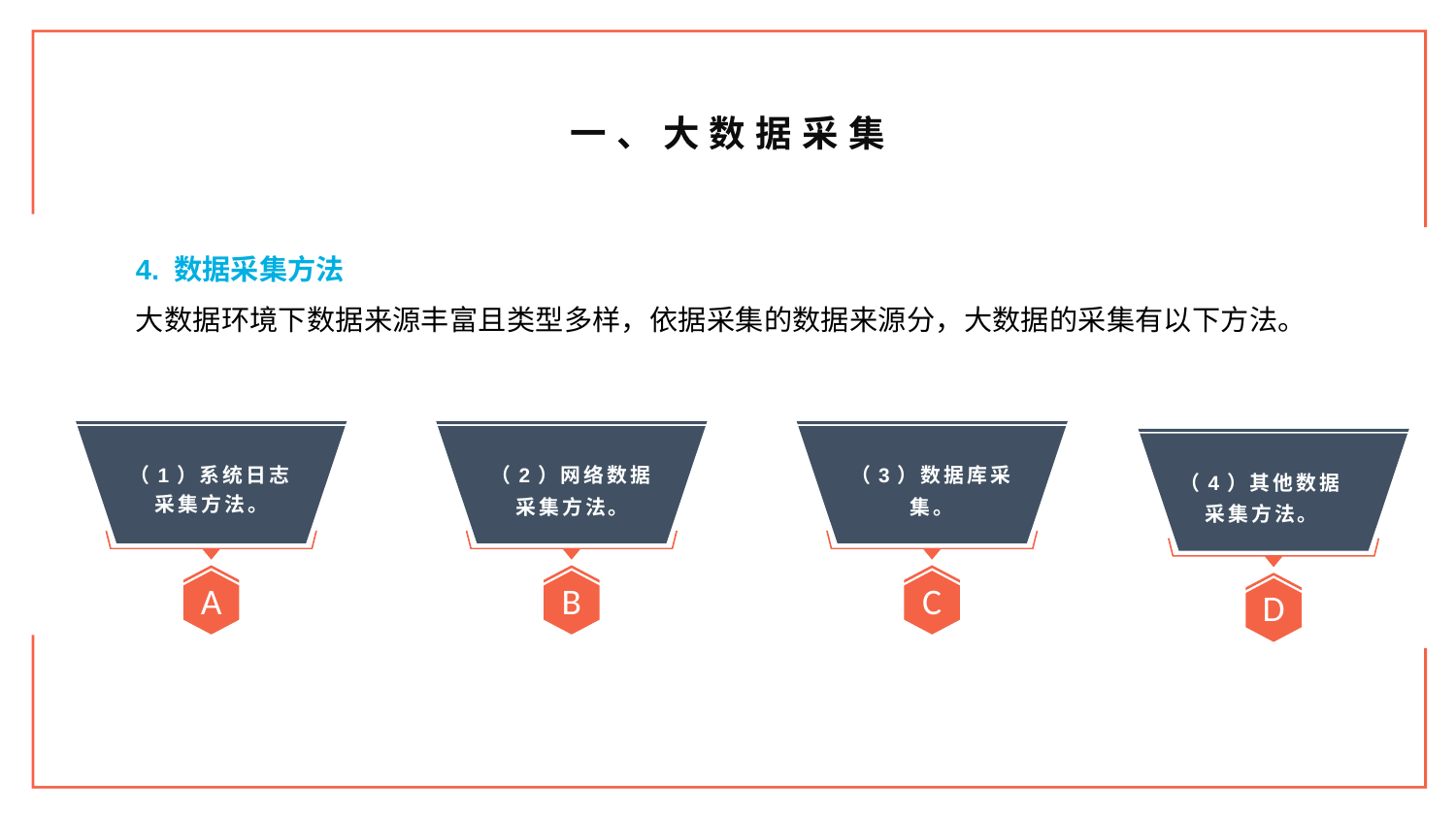

一、大数据采集
4. 数据采集方法
大数据环境下数据来源丰富且类型多样，依据采集的数据来源分，大数据的采集有以下方法。

A

B

C

D
（1）系统日志采集方法。
（2）网络数据采集方法。
（3）数据库采集。
（4）其他数据采集方法。
EAC：完工估算。
CV：成本差异。
VAC：完成偏差。
BAC：完成预算。